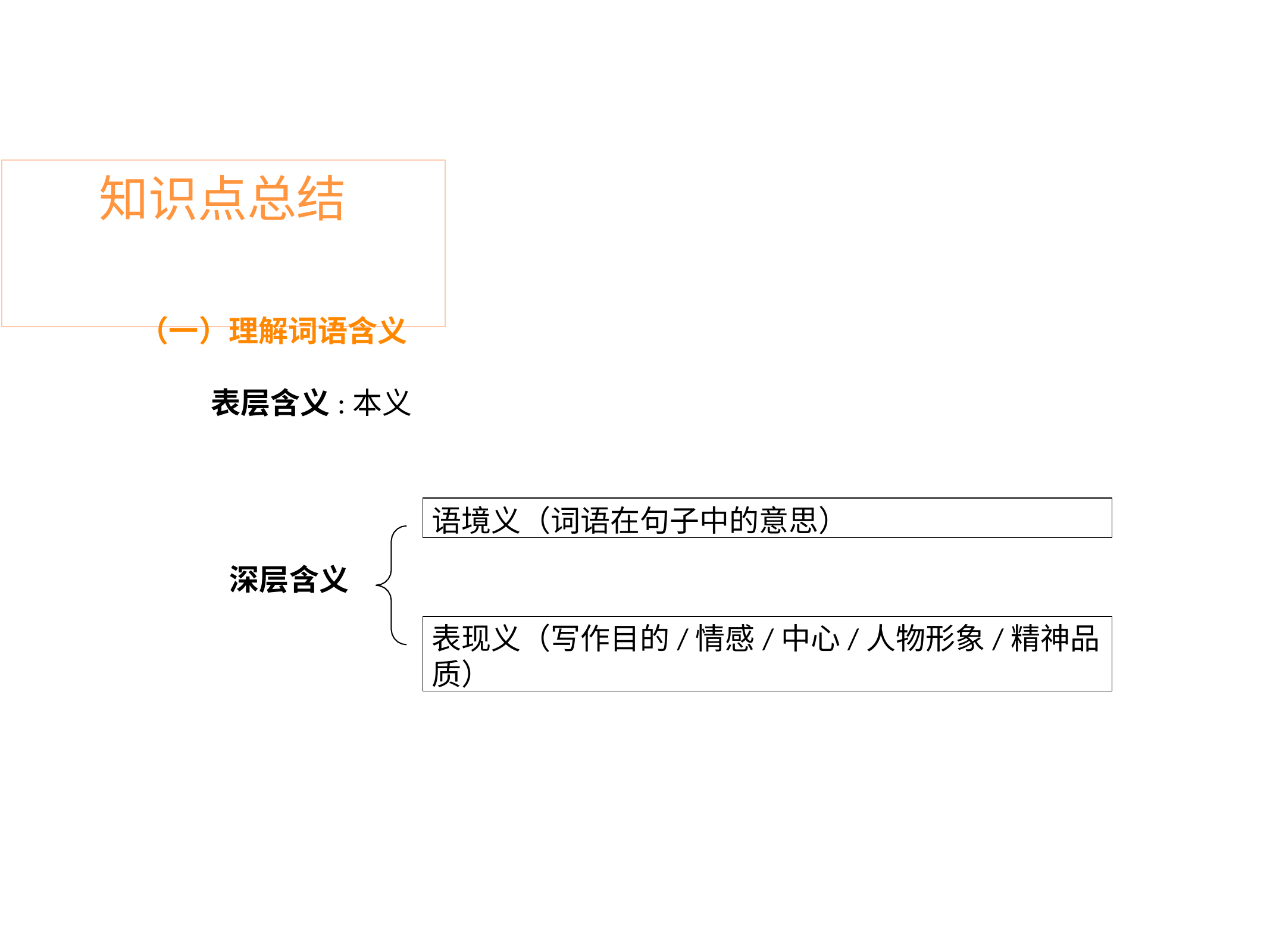

# 知识点总结
（一）理解词语含义

表层含义:本义
语境义（词语在句子中的意思）

深层含义
表现义（写作目的/情感/中心/人物形象/精神品质）